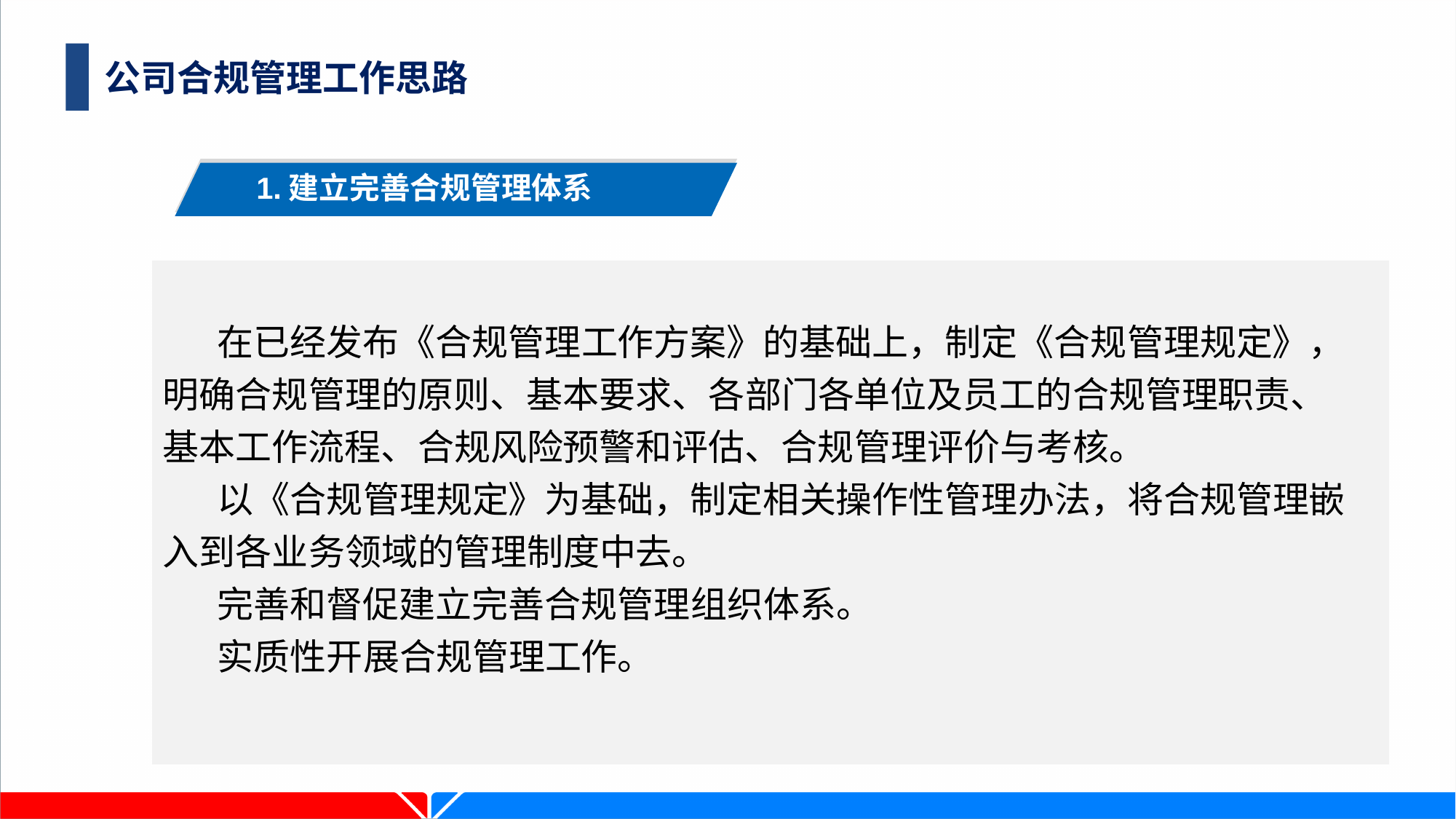

公司合规管理工作思路

1.建立完善合规管理体系

在已经发布《合规管理工作方案》的基础上，制定《合规管理规定》，明确合规管理的原则、基本要求、各部门各单位及员工的合规管理职责、基本工作流程、合规风险预警和评估、合规管理评价与考核。
以《合规管理规定》为基础，制定相关操作性管理办法，将合规管理嵌入到各业务领域的管理制度中去。
完善和督促建立完善合规管理组织体系。
实质性开展合规管理工作。